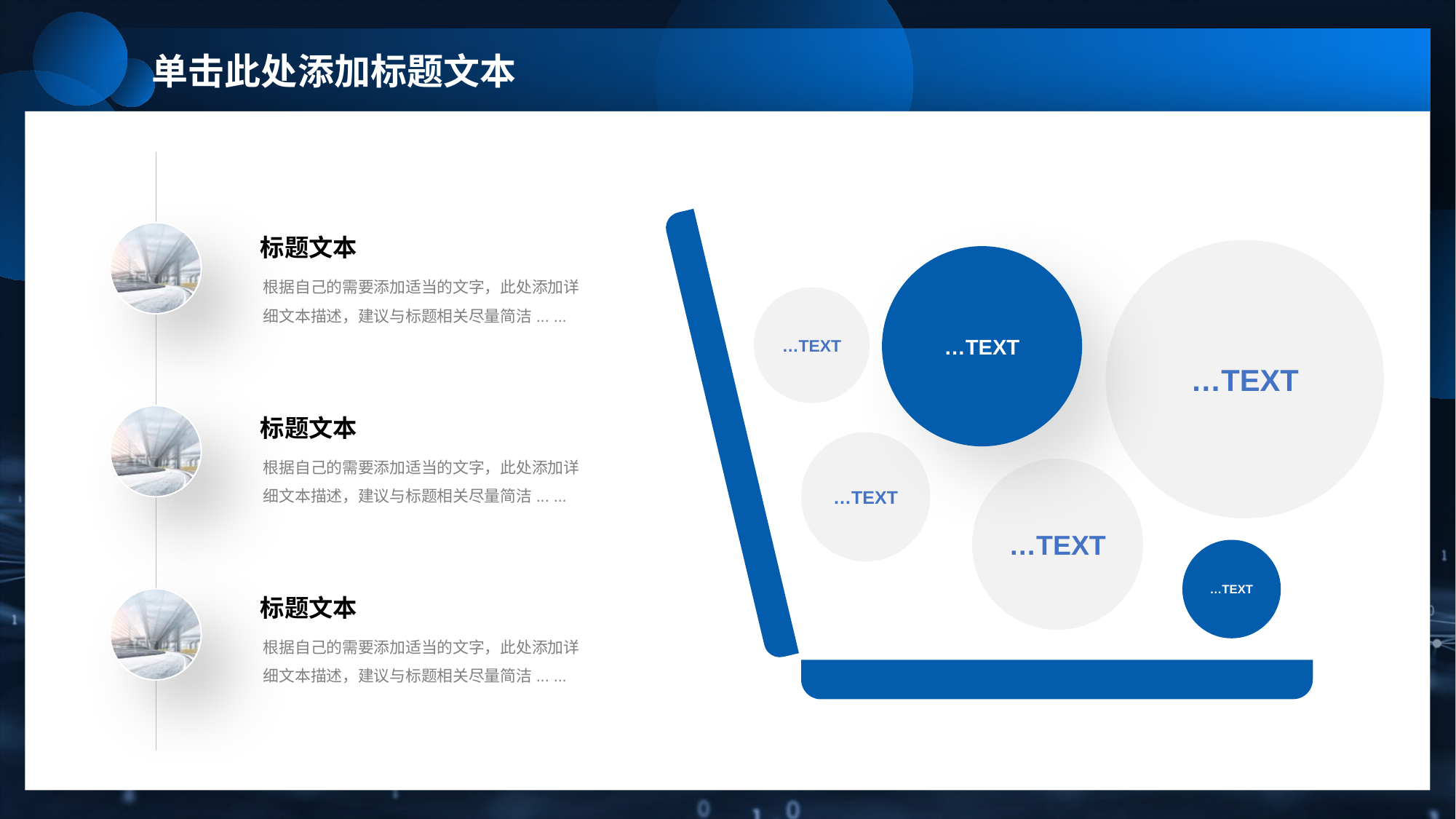

单击此处添加标题文本

标题文本
…TEXT
…TEXT
根据自己的需要添加适当的文字，此处添加详细文本描述，建议与标题相关尽量简洁... ...
…TEXT

标题文本
…TEXT
根据自己的需要添加适当的文字，此处添加详细文本描述，建议与标题相关尽量简洁... ...
…TEXT
…TEXT
标题文本

根据自己的需要添加适当的文字，此处添加详细文本描述，建议与标题相关尽量简洁... ...